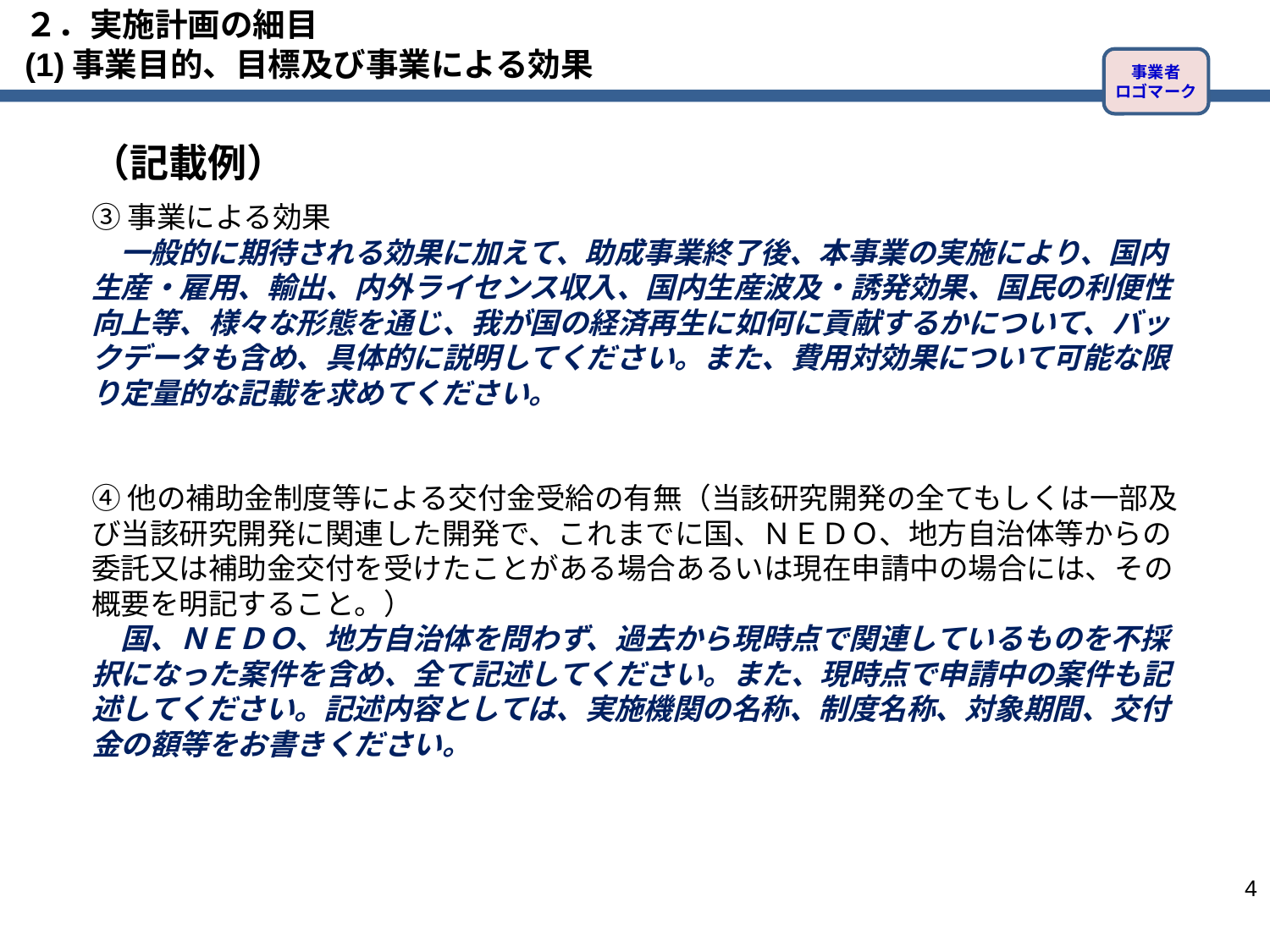

# ２．実施計画の細目 (1)事業目的、目標及び事業による効果

事業者
ロゴマーク
（記載例）
③事業による効果
　一般的に期待される効果に加えて、助成事業終了後、本事業の実施により、国内生産・雇用、輸出、内外ライセンス収入、国内生産波及・誘発効果、国民の利便性向上等、様々な形態を通じ、我が国の経済再生に如何に貢献するかについて、バックデータも含め、具体的に説明してください。また、費用対効果について可能な限り定量的な記載を求めてください。

④他の補助金制度等による交付金受給の有無（当該研究開発の全てもしくは一部及び当該研究開発に関連した開発で、これまでに国、ＮＥＤＯ、地方自治体等からの委託又は補助金交付を受けたことがある場合あるいは現在申請中の場合には、その概要を明記すること。）
　国、ＮＥＤＯ、地方自治体を問わず、過去から現時点で関連しているものを不採択になった案件を含め、全て記述してください。また、現時点で申請中の案件も記述してください。記述内容としては、実施機関の名称、制度名称、対象期間、交付金の額等をお書きください。
4